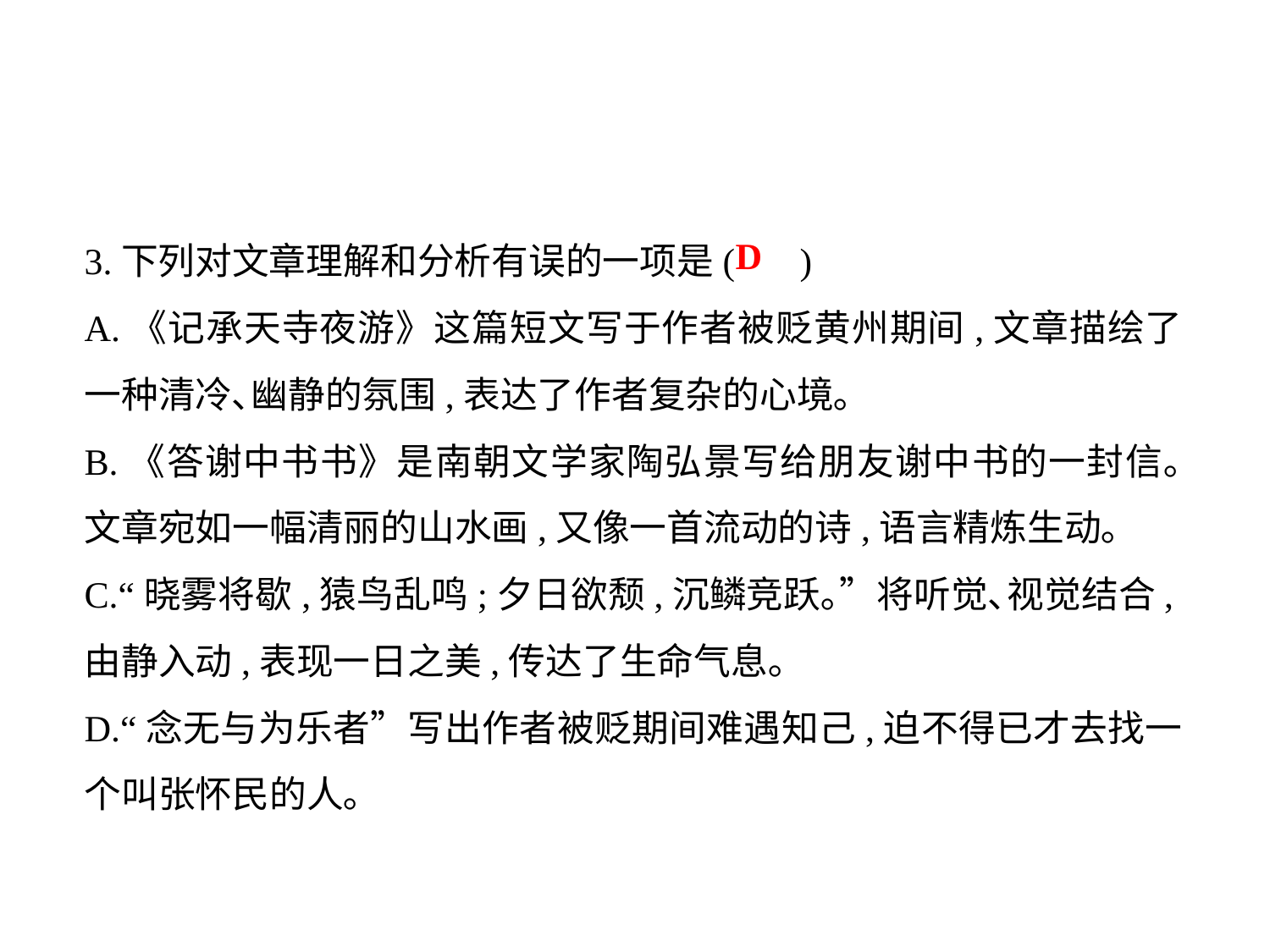

3.下列对文章理解和分析有误的一项是(       )
A.《记承天寺夜游》这篇短文写于作者被贬黄州期间,文章描绘了一种清冷､幽静的氛围,表达了作者复杂的心境｡
B.《答谢中书书》是南朝文学家陶弘景写给朋友谢中书的一封信｡文章宛如一幅清丽的山水画,又像一首流动的诗,语言精炼生动｡
C.“晓雾将歇,猿鸟乱鸣;夕日欲颓,沉鳞竞跃｡”将听觉､视觉结合,由静入动,表现一日之美,传达了生命气息｡
D.“念无与为乐者”写出作者被贬期间难遇知己,迫不得已才去找一个叫张怀民的人｡
D